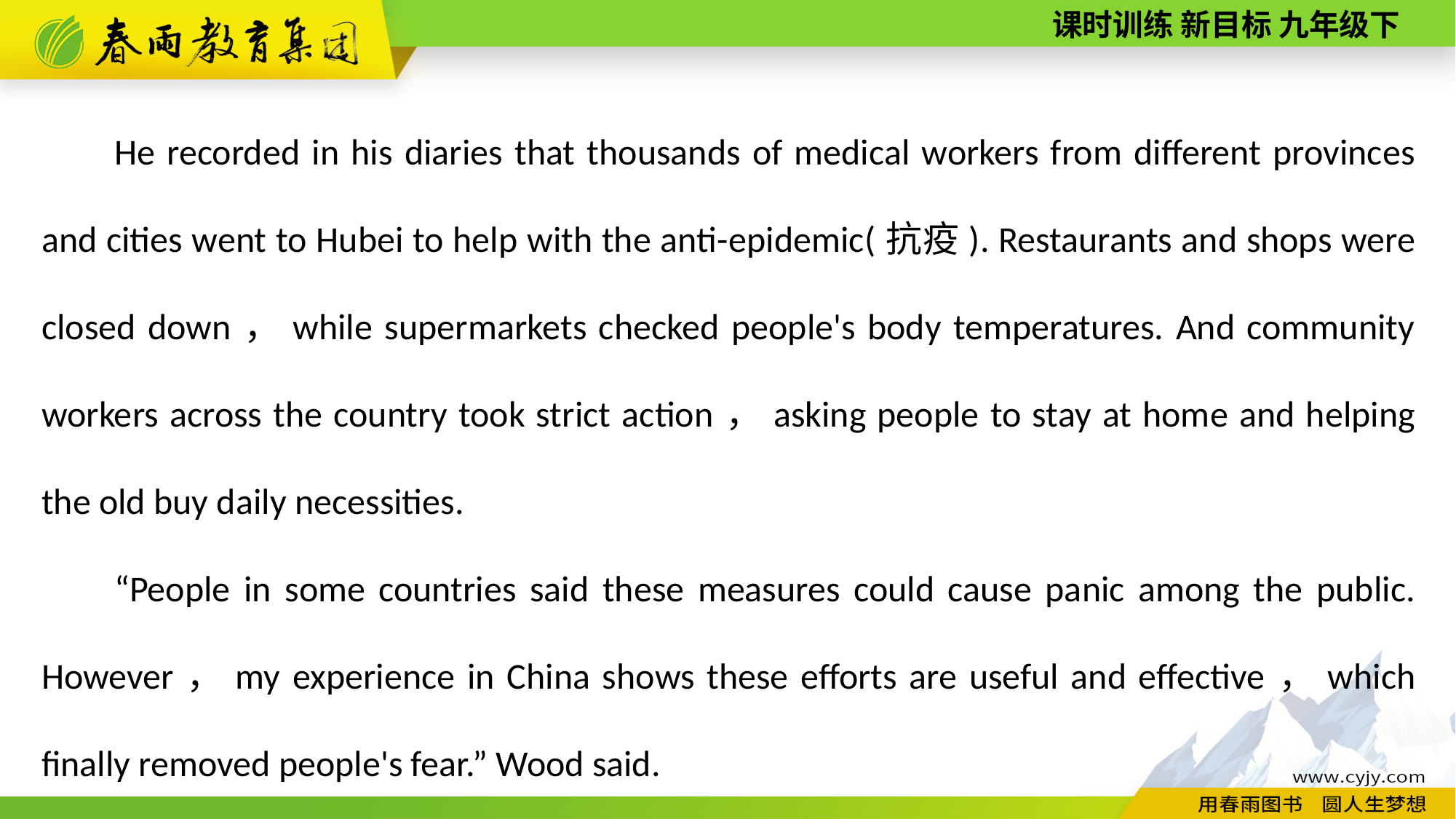

He recorded in his diaries that thousands of medical workers from different provinces and cities went to Hubei to help with the anti-­epidemic(抗疫). Restaurants and shops were closed down，while supermarkets checked people's body temperatures. And community workers across the country took strict action，asking people to stay at home and helping the old buy daily necessities.
“People in some countries said these measures could cause panic among the public. However，my experience in China shows these efforts are useful and effective，which finally removed people's fear.” Wood said.